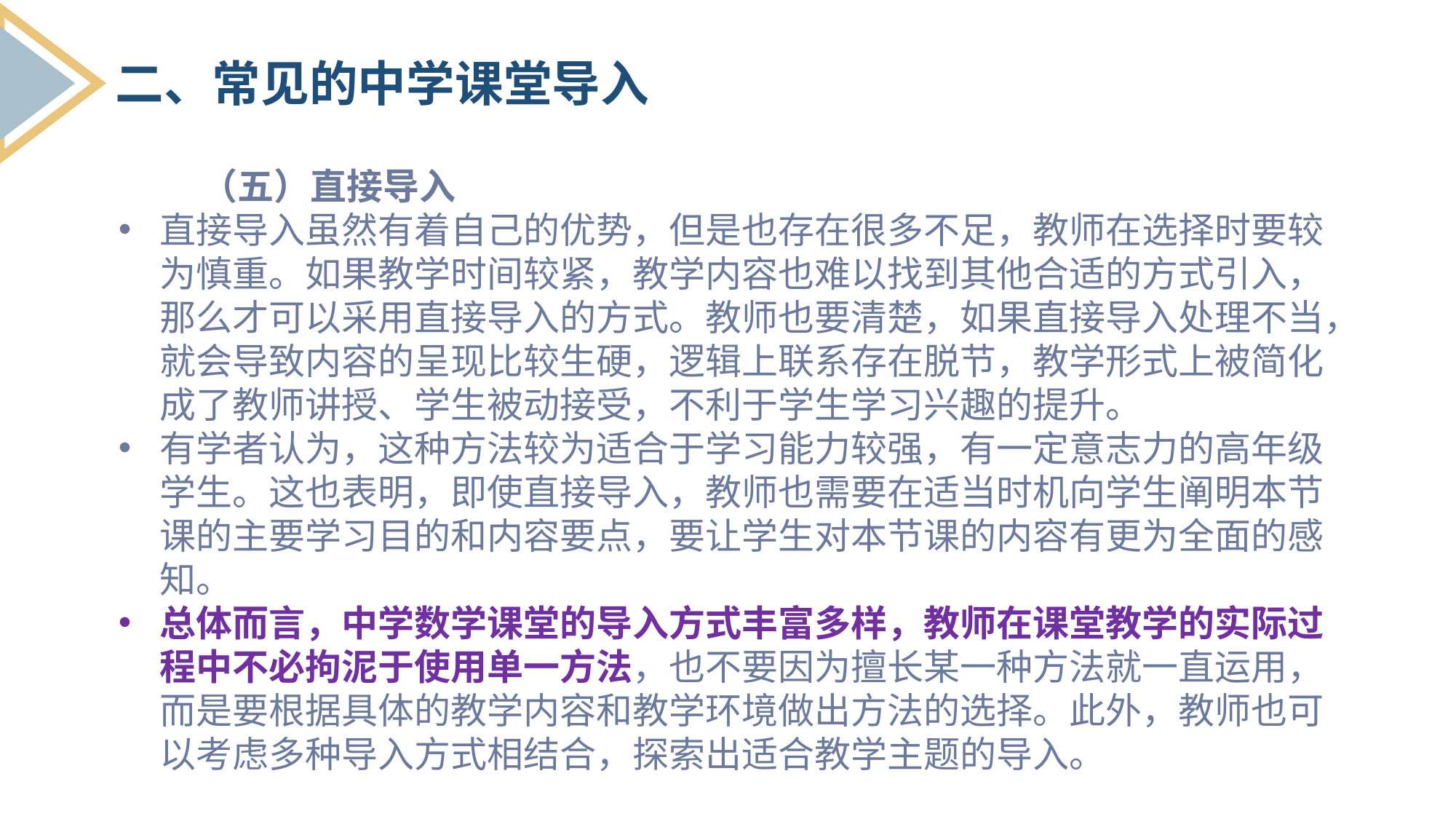

二、常见的中学课堂导入
         （五）直接导入
直接导入虽然有着自己的优势，但是也存在很多不足，教师在选择时要较为慎重。如果教学时间较紧，教学内容也难以找到其他合适的方式引入，那么才可以采用直接导入的方式。教师也要清楚，如果直接导入处理不当，就会导致内容的呈现比较生硬，逻辑上联系存在脱节，教学形式上被简化成了教师讲授、学生被动接受，不利于学生学习兴趣的提升。
有学者认为，这种方法较为适合于学习能力较强，有一定意志力的高年级学生。这也表明，即使直接导入，教师也需要在适当时机向学生阐明本节课的主要学习目的和内容要点，要让学生对本节课的内容有更为全面的感知。
总体而言，中学数学课堂的导入方式丰富多样，教师在课堂教学的实际过程中不必拘泥于使用单一方法，也不要因为擅长某一种方法就一直运用，而是要根据具体的教学内容和教学环境做出方法的选择。此外，教师也可以考虑多种导入方式相结合，探索出适合教学主题的导入。